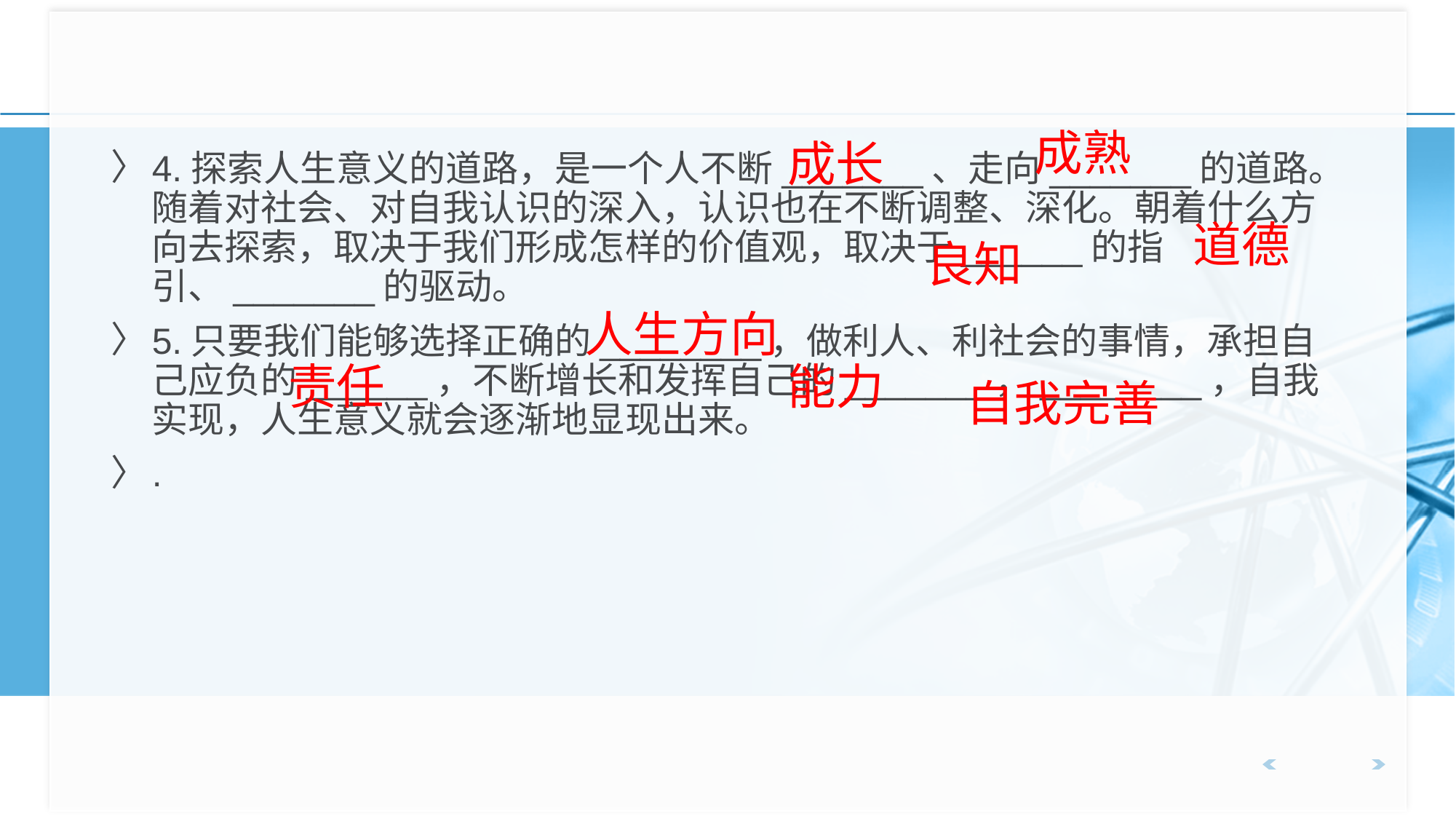

成熟
  成长
4.探索人生意义的道路，是一个人不断_______、走向_______的道路。随着对社会、对自我认识的深入，认识也在不断调整、深化。朝着什么方向去探索，取决于我们形成怎样的价值观，取决于______的指引、_______的驱动。
5.只要我们能够选择正确的________，做利人、利社会的事情，承担自己应负的______，不断增长和发挥自己的_______，________，自我实现，人生意义就会逐渐地显现出来。
.

道德
良知
人生方向
  责任
  能力
自我完善